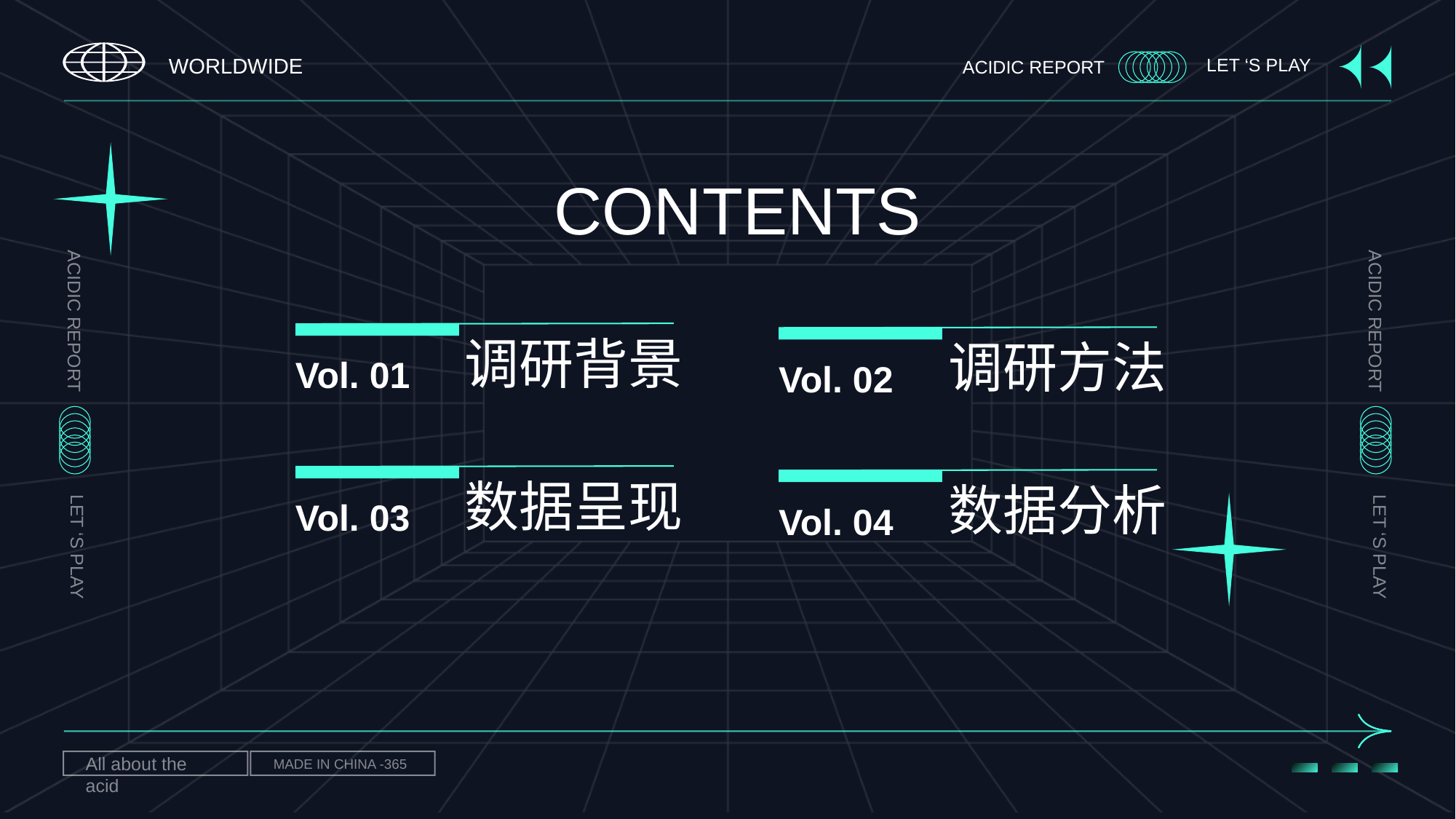

CONTENTS

调研背景
Vol. 01

调研方法
Vol. 02

数据呈现
Vol. 03

数据分析
Vol. 04